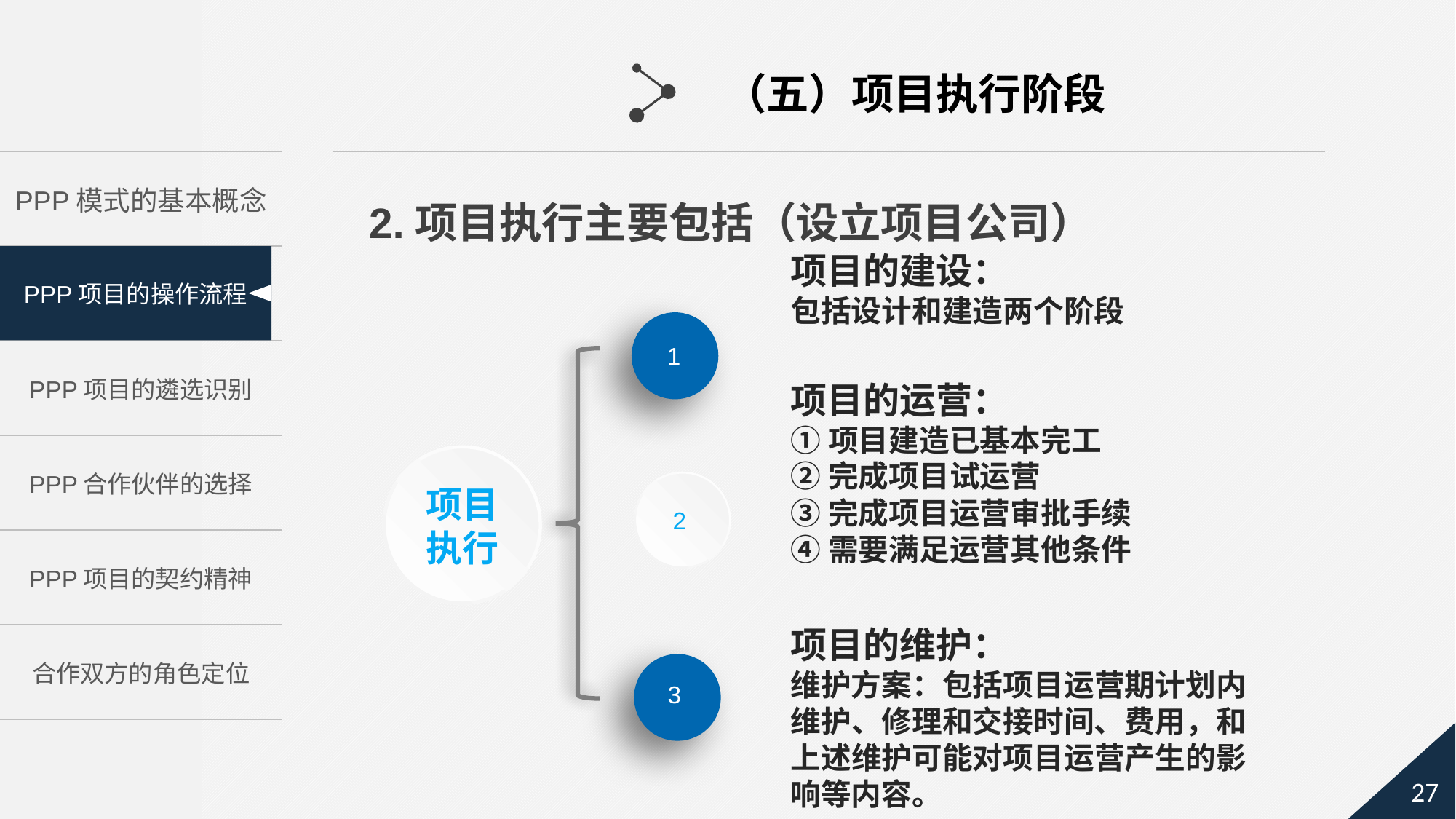

（五）项目执行阶段
2.项目执行主要包括（设立项目公司）
项目的建设：
包括设计和建造两个阶段

1

项目的运营：
①项目建造已基本完工
②完成项目试运营
③完成项目运营审批手续
④需要满足运营其他条件

项目
执行

2
项目的维护：
维护方案：包括项目运营期计划内维护、修理和交接时间、费用，和上述维护可能对项目运营产生的影响等内容。

3